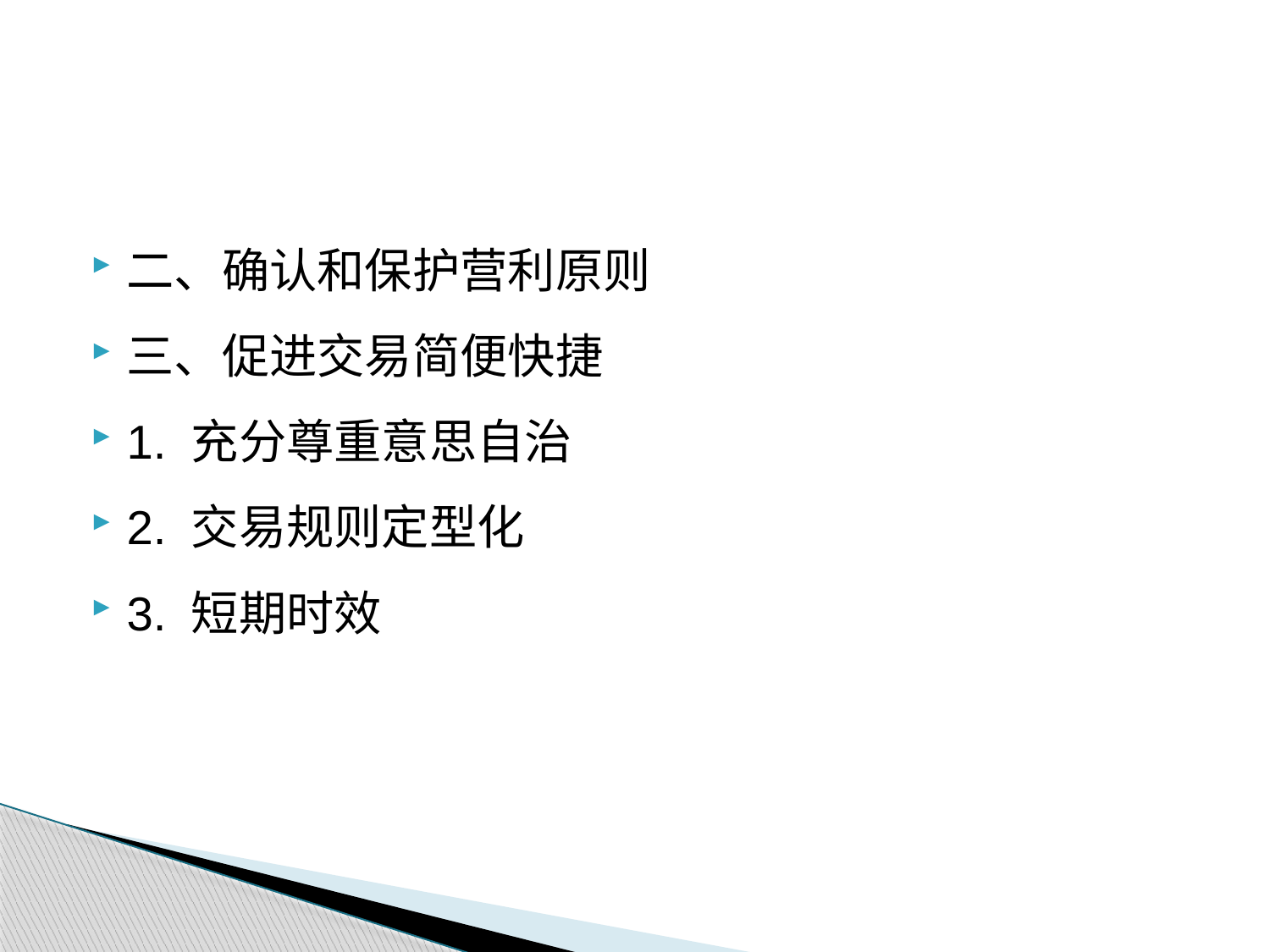

#
二、确认和保护营利原则
三、促进交易简便快捷
1. 充分尊重意思自治
2. 交易规则定型化
3. 短期时效